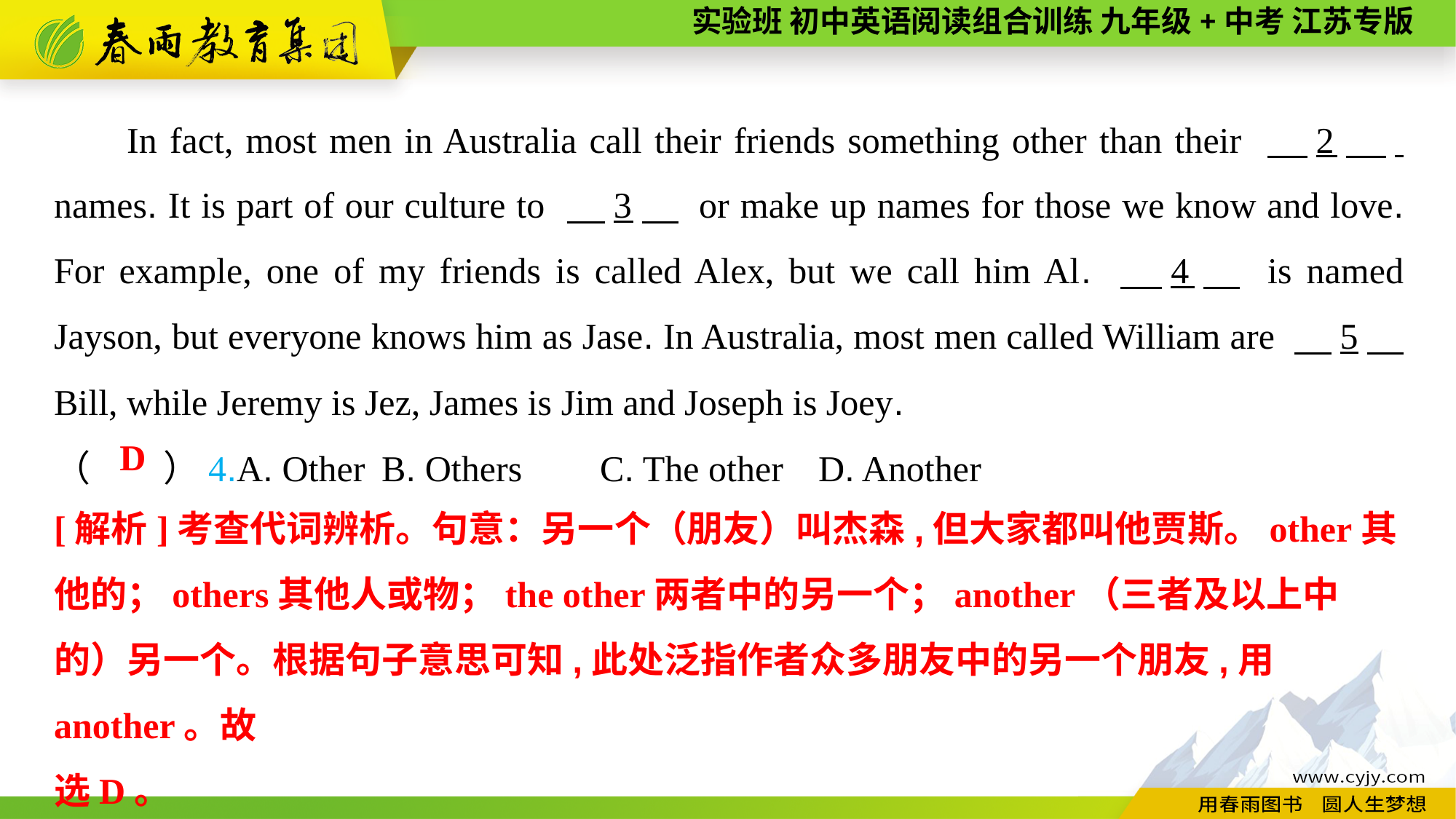

In fact, most men in Australia call their friends something other than their 　2　. names. It is part of our culture to 　3　 or make up names for those we know and love. For example, one of my friends is called Alex, but we call him Al. 　4　 is named Jayson, but everyone knows him as Jase. In Australia, most men called William are 　5　 Bill, while Jeremy is Jez, James is Jim and Joseph is Joey.
（　　）4.A. Other	B. Others	C. The other	D. Another
D
[解析]考查代词辨析。句意：另一个（朋友）叫杰森,但大家都叫他贾斯。other其他的；others其他人或物；the other两者中的另一个；another（三者及以上中的）另一个。根据句子意思可知,此处泛指作者众多朋友中的另一个朋友,用another。故
选D。